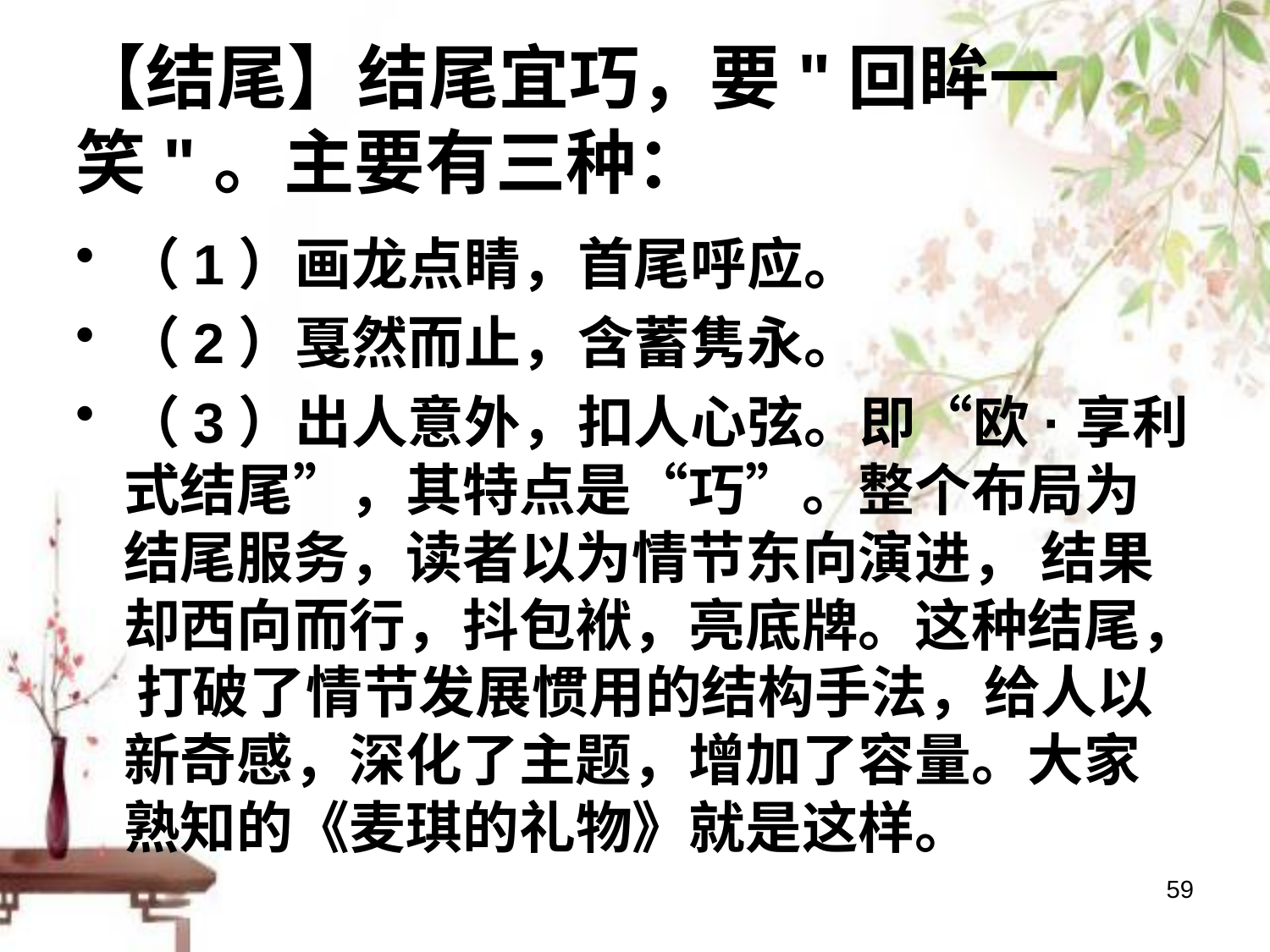

# 【结尾】结尾宜巧，要"回眸一笑"。主要有三种：
（1）画龙点睛，首尾呼应。
（2）戛然而止，含蓄隽永。
（3）出人意外，扣人心弦。即“欧·享利式结尾”，其特点是“巧”。整个布局为结尾服务，读者以为情节东向演进， 结果却西向而行，抖包袱，亮底牌。这种结尾， 打破了情节发展惯用的结构手法，给人以新奇感，深化了主题，增加了容量。大家熟知的《麦琪的礼物》就是这样。

59